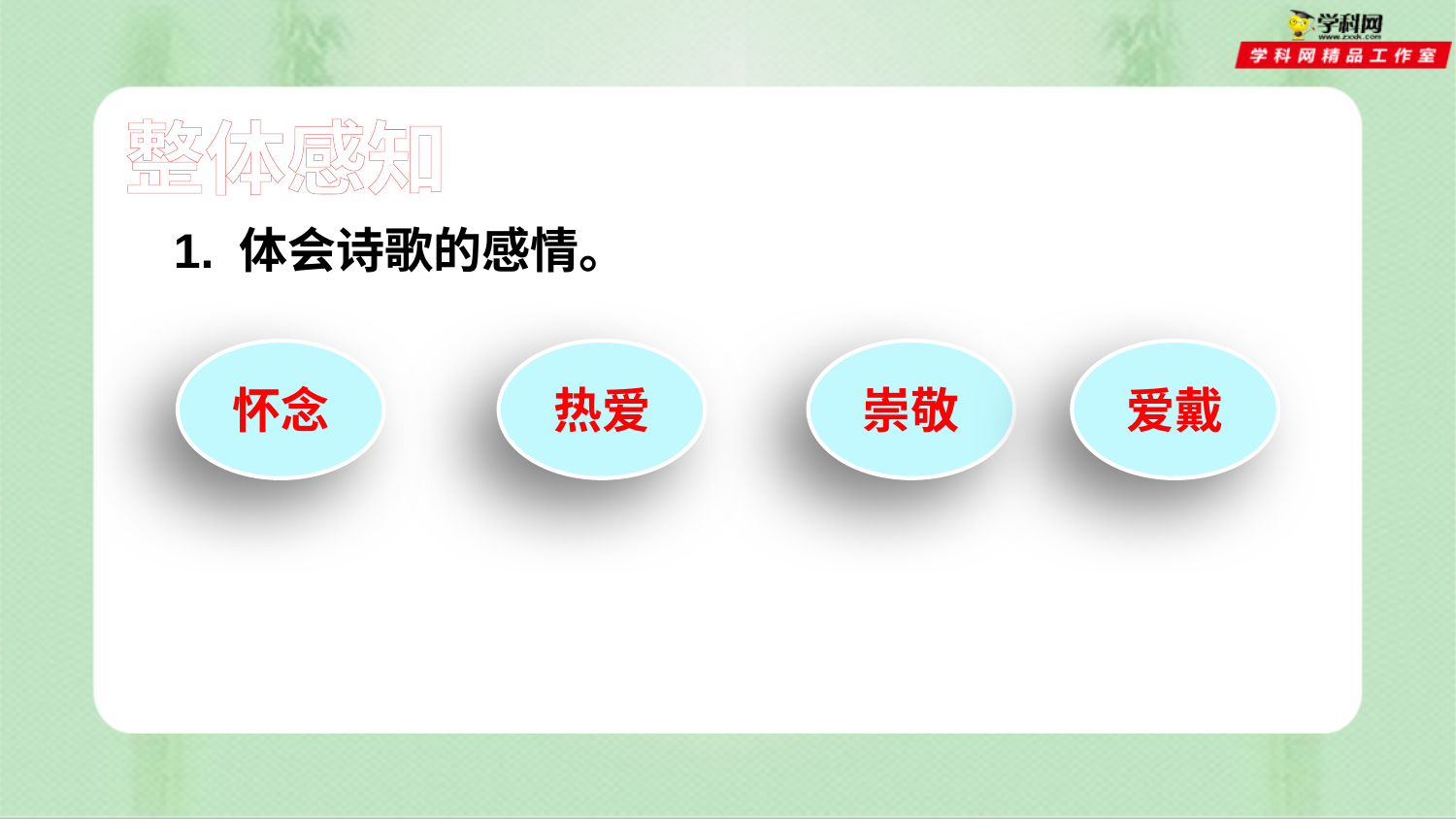

整体感知
1. 体会诗歌的感情。
热爱
崇敬
怀念
爱戴